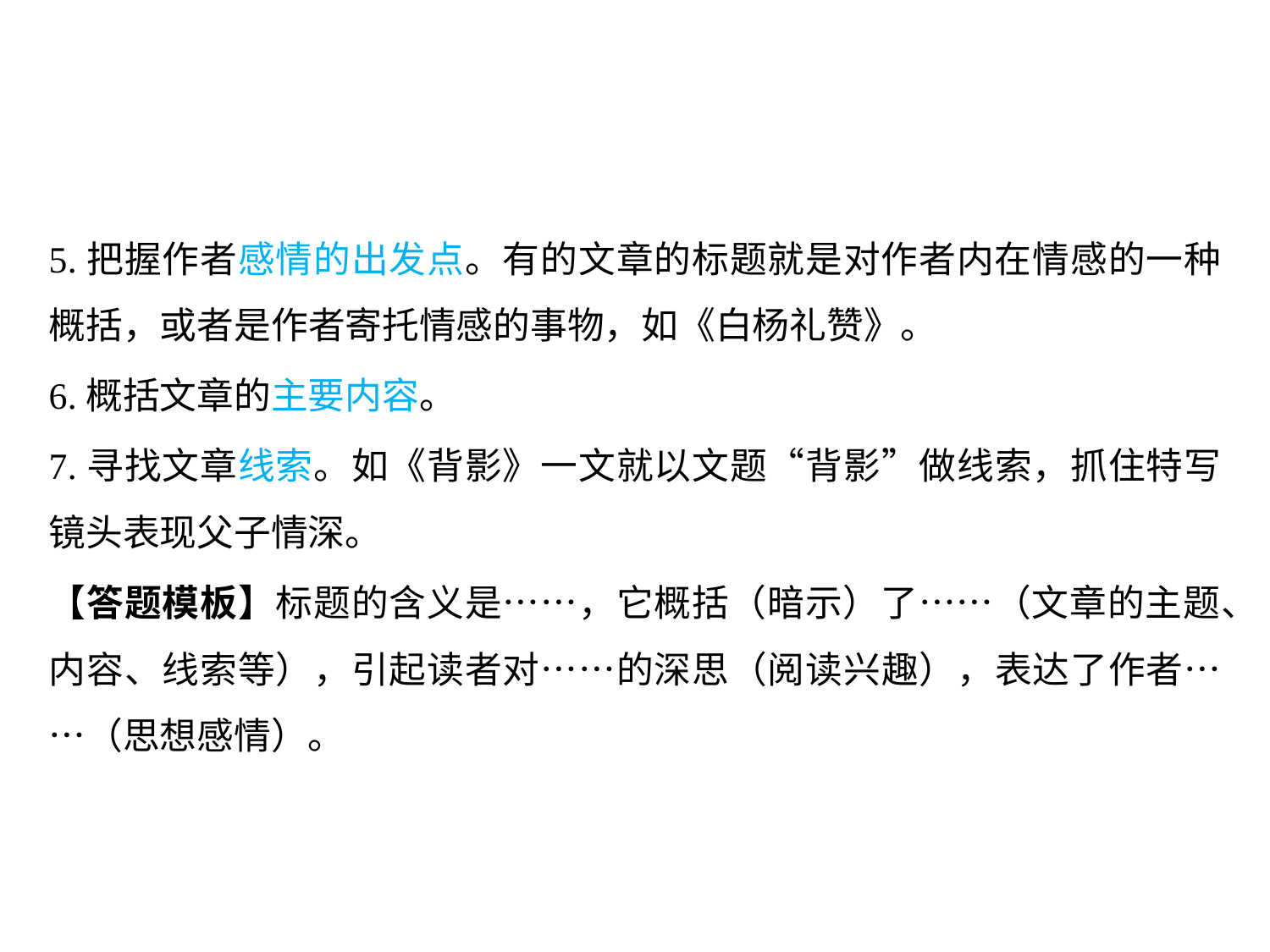

5.把握作者感情的出发点。有的文章的标题就是对作者内在情感的一种概括，或者是作者寄托情感的事物，如《白杨礼赞》。
6.概括文章的主要内容。
7.寻找文章线索。如《背影》一文就以文题“背影”做线索，抓住特写镜头表现父子情深。
【答题模板】标题的含义是……，它概括（暗示）了……（文章的主题、内容、线索等），引起读者对……的深思（阅读兴趣），表达了作者……（思想感情）。